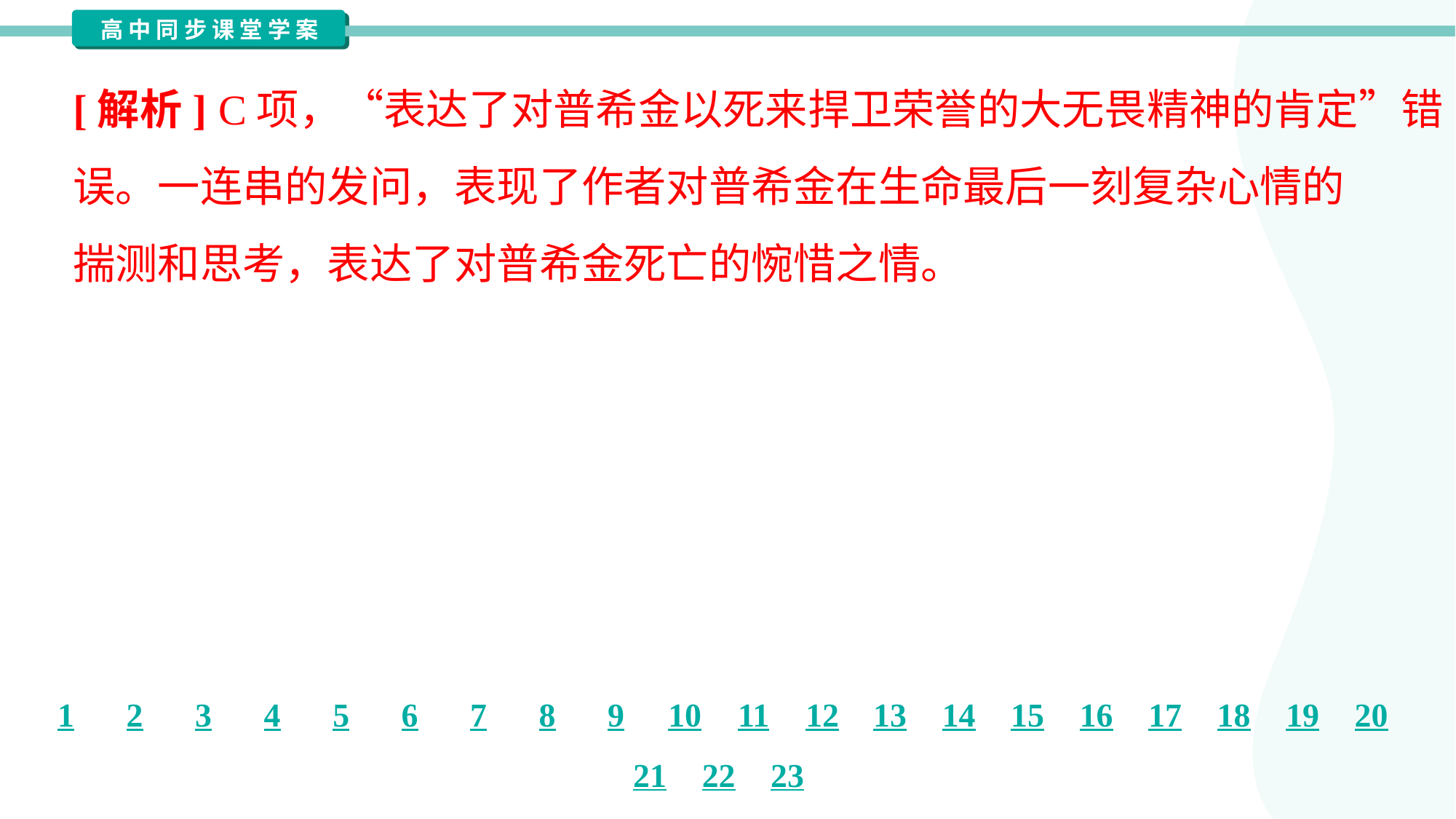

[解析] C项，“表达了对普希金以死来捍卫荣誉的大无畏精神的肯定”错
误。一连串的发问，表现了作者对普希金在生命最后一刻复杂心情的
揣测和思考，表达了对普希金死亡的惋惜之情。